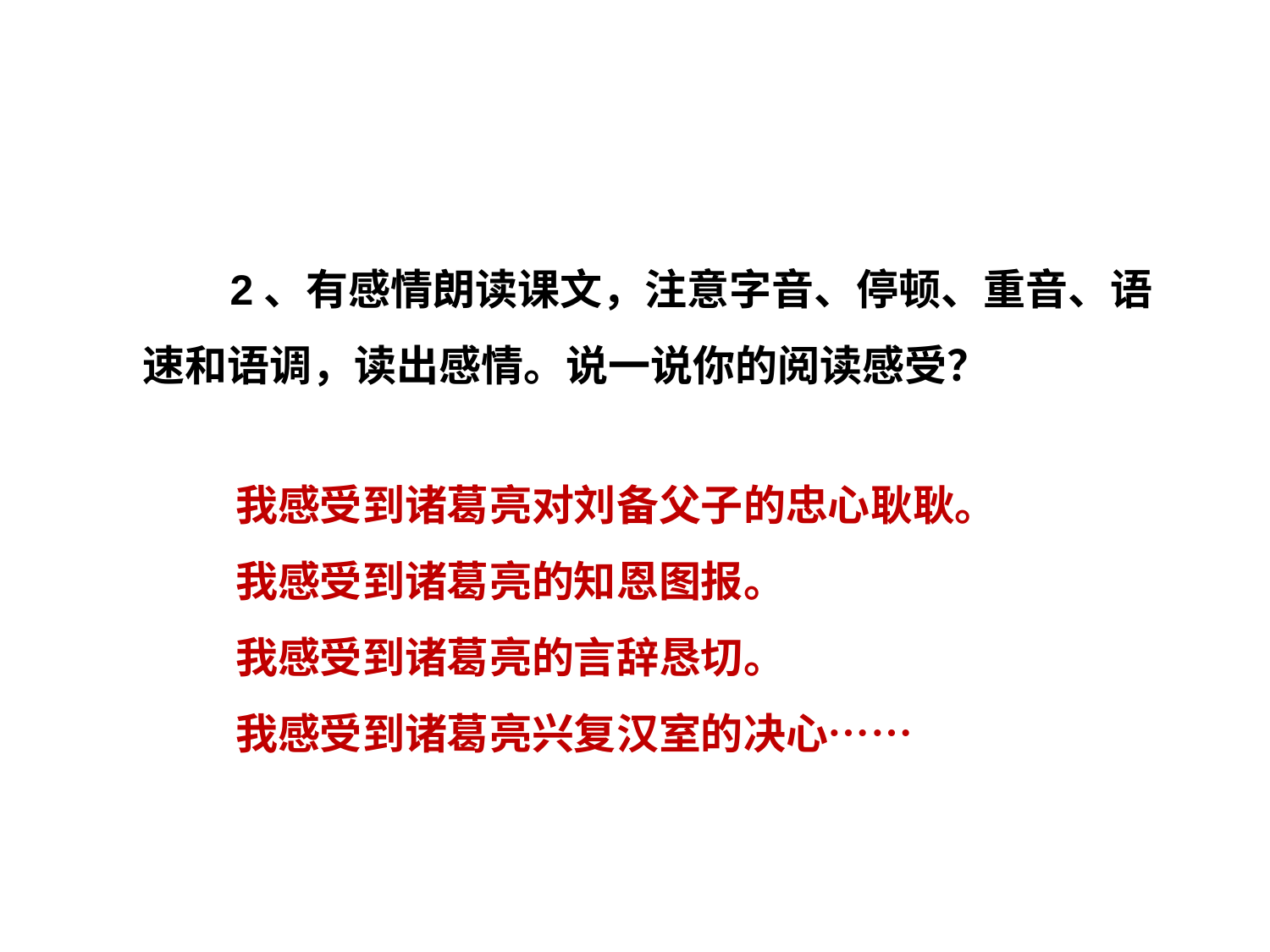

2、有感情朗读课文，注意字音、停顿、重音、语速和语调，读出感情。说一说你的阅读感受？

  我感受到诸葛亮对刘备父子的忠心耿耿。
  我感受到诸葛亮的知恩图报。
  我感受到诸葛亮的言辞恳切。
  我感受到诸葛亮兴复汉室的决心……